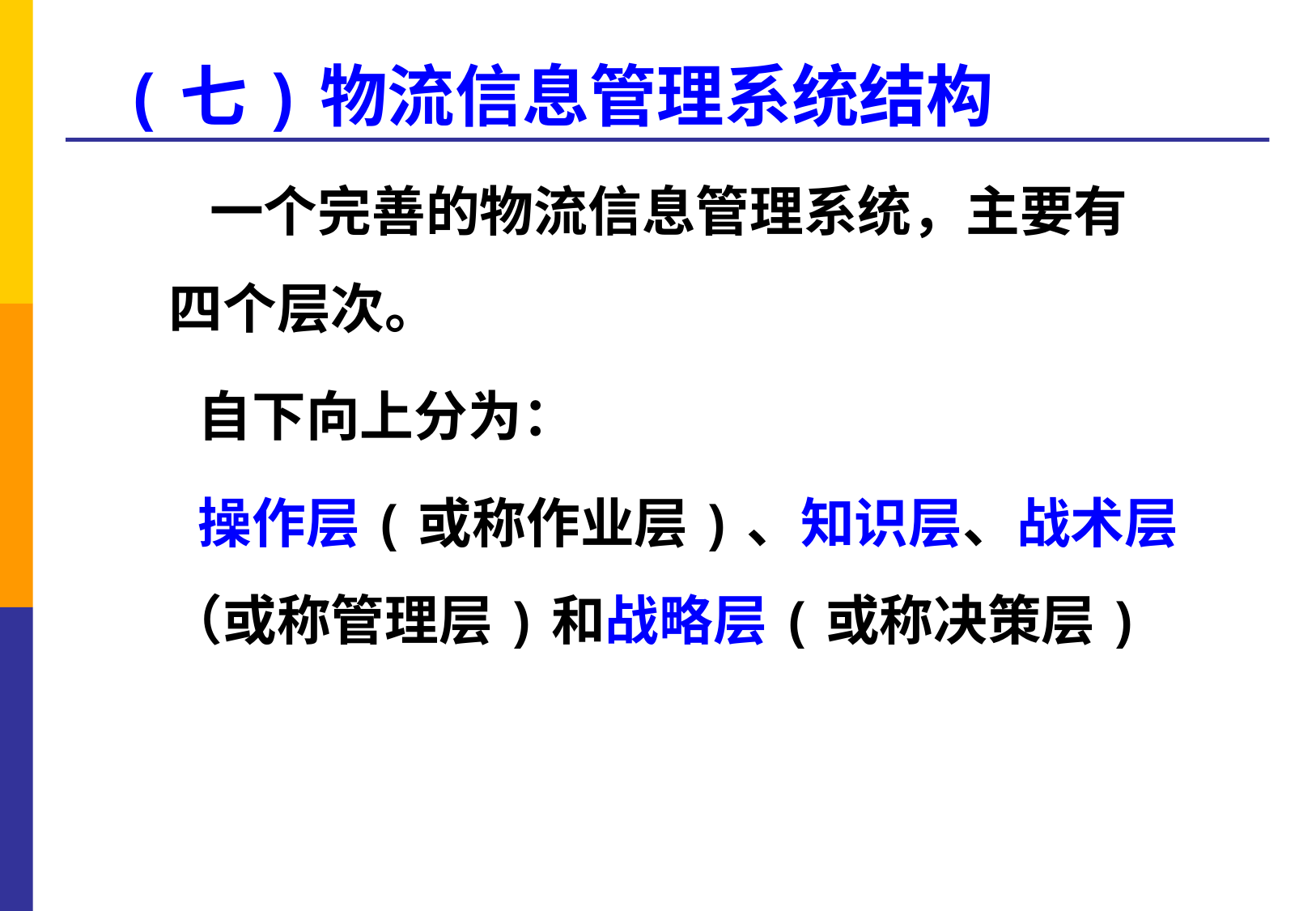

(七)物流信息管理系统结构
       一个完善的物流信息管理系统，主要有四个层次。
     自下向上分为：
     操作层(或称作业层)、知识层、战术层（或称管理层)和战略层(或称决策层)